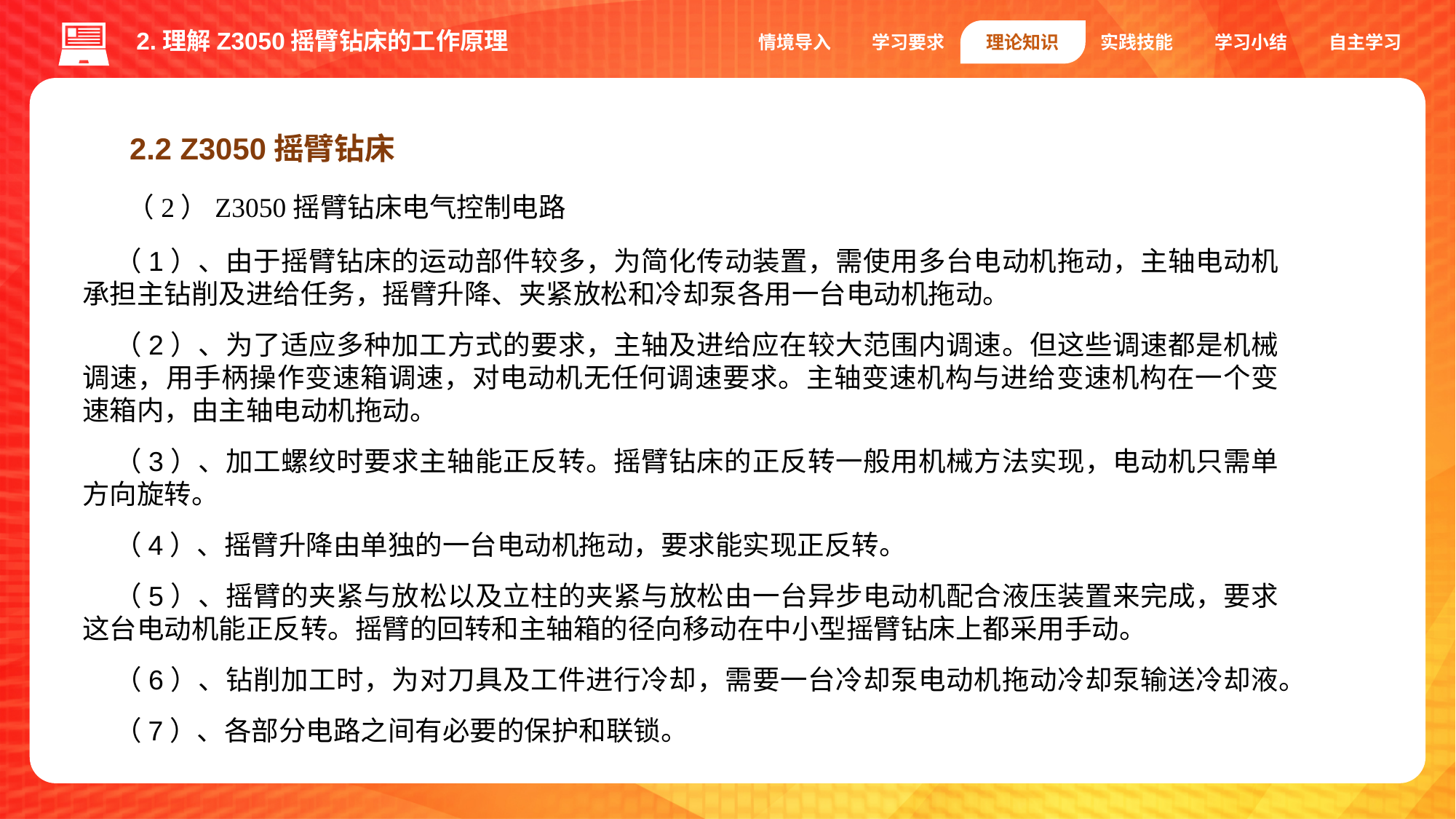

2.理解Z3050摇臂钻床的工作原理
情境导入
学习要求
理论知识
实践技能
学习小结
自主学习

2.2 Z3050摇臂钻床
（2）Z3050摇臂钻床电气控制电路
（1）、由于摇臂钻床的运动部件较多，为简化传动装置，需使用多台电动机拖动，主轴电动机承担主钻削及进给任务，摇臂升降、夹紧放松和冷却泵各用一台电动机拖动。
（2）、为了适应多种加工方式的要求，主轴及进给应在较大范围内调速。但这些调速都是机械调速，用手柄操作变速箱调速，对电动机无任何调速要求。主轴变速机构与进给变速机构在一个变速箱内，由主轴电动机拖动。
（3）、加工螺纹时要求主轴能正反转。摇臂钻床的正反转一般用机械方法实现，电动机只需单方向旋转。
（4）、摇臂升降由单独的一台电动机拖动，要求能实现正反转。
（5）、摇臂的夹紧与放松以及立柱的夹紧与放松由一台异步电动机配合液压装置来完成，要求这台电动机能正反转。摇臂的回转和主轴箱的径向移动在中小型摇臂钻床上都采用手动。
（6）、钻削加工时，为对刀具及工件进行冷却，需要一台冷却泵电动机拖动冷却泵输送冷却液。
（7）、各部分电路之间有必要的保护和联锁。